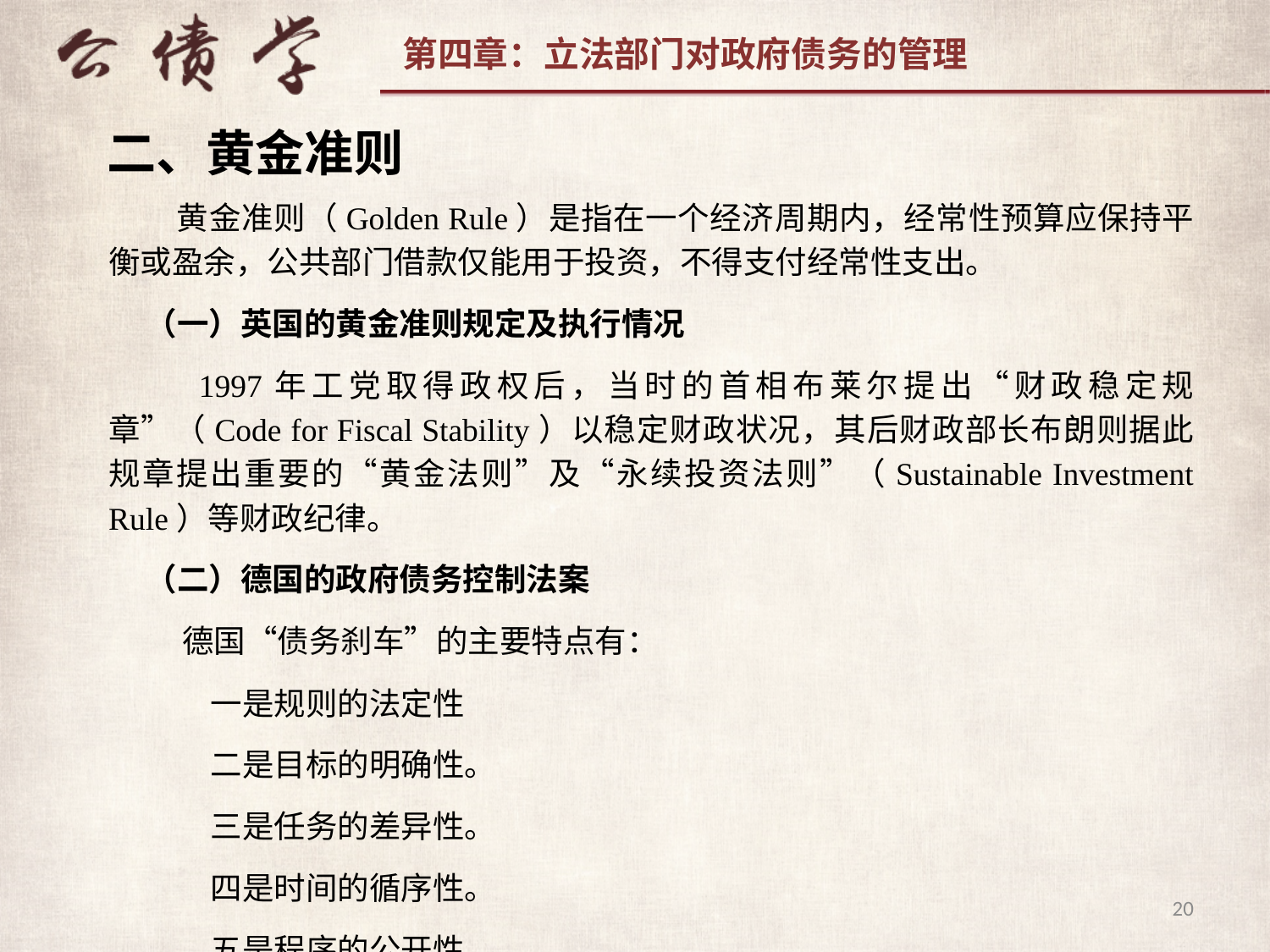

二、黄金准则
   黄金准则（Golden Rule）是指在一个经济周期内，经常性预算应保持平衡或盈余，公共部门借款仅能用于投资，不得支付经常性支出。
（一）英国的黄金准则规定及执行情况
    1997年工党取得政权后，当时的首相布莱尔提出“财政稳定规章”（Code for Fiscal Stability）以稳定财政状况，其后财政部长布朗则据此规章提出重要的“黄金法则”及“永续投资法则”（Sustainable Investment Rule）等财政纪律。
（二）德国的政府债务控制法案
    德国“债务刹车”的主要特点有：
        一是规则的法定性
        二是目标的明确性。
        三是任务的差异性。
        四是时间的循序性。
        五是程序的公开性。
20